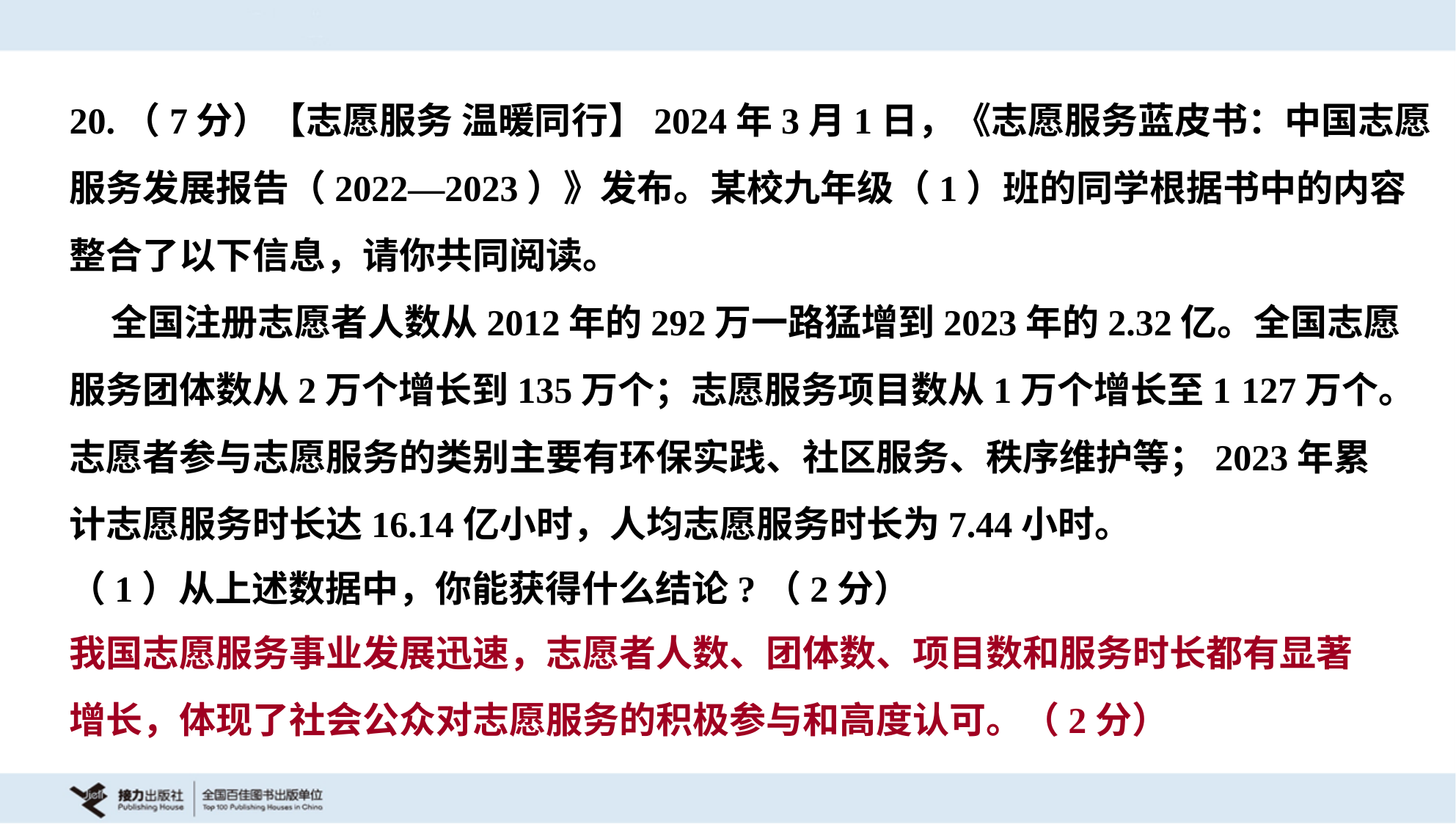

20.（7分）【志愿服务 温暖同行】2024年3月1日，《志愿服务蓝皮书：中国志愿
服务发展报告（2022—2023）》发布。某校九年级（1）班的同学根据书中的内容
整合了以下信息，请你共同阅读。
    全国注册志愿者人数从2012年的292万一路猛增到2023年的2.32亿。全国志愿
服务团体数从2万个增长到135万个；志愿服务项目数从1万个增长至1 127万个。
志愿者参与志愿服务的类别主要有环保实践、社区服务、秩序维护等；2023年累
计志愿服务时长达16.14亿小时，人均志愿服务时长为7.44小时。
（1）从上述数据中，你能获得什么结论?（2分）
我国志愿服务事业发展迅速，志愿者人数、团体数、项目数和服务时长都有显著
增长，体现了社会公众对志愿服务的积极参与和高度认可。（2分）